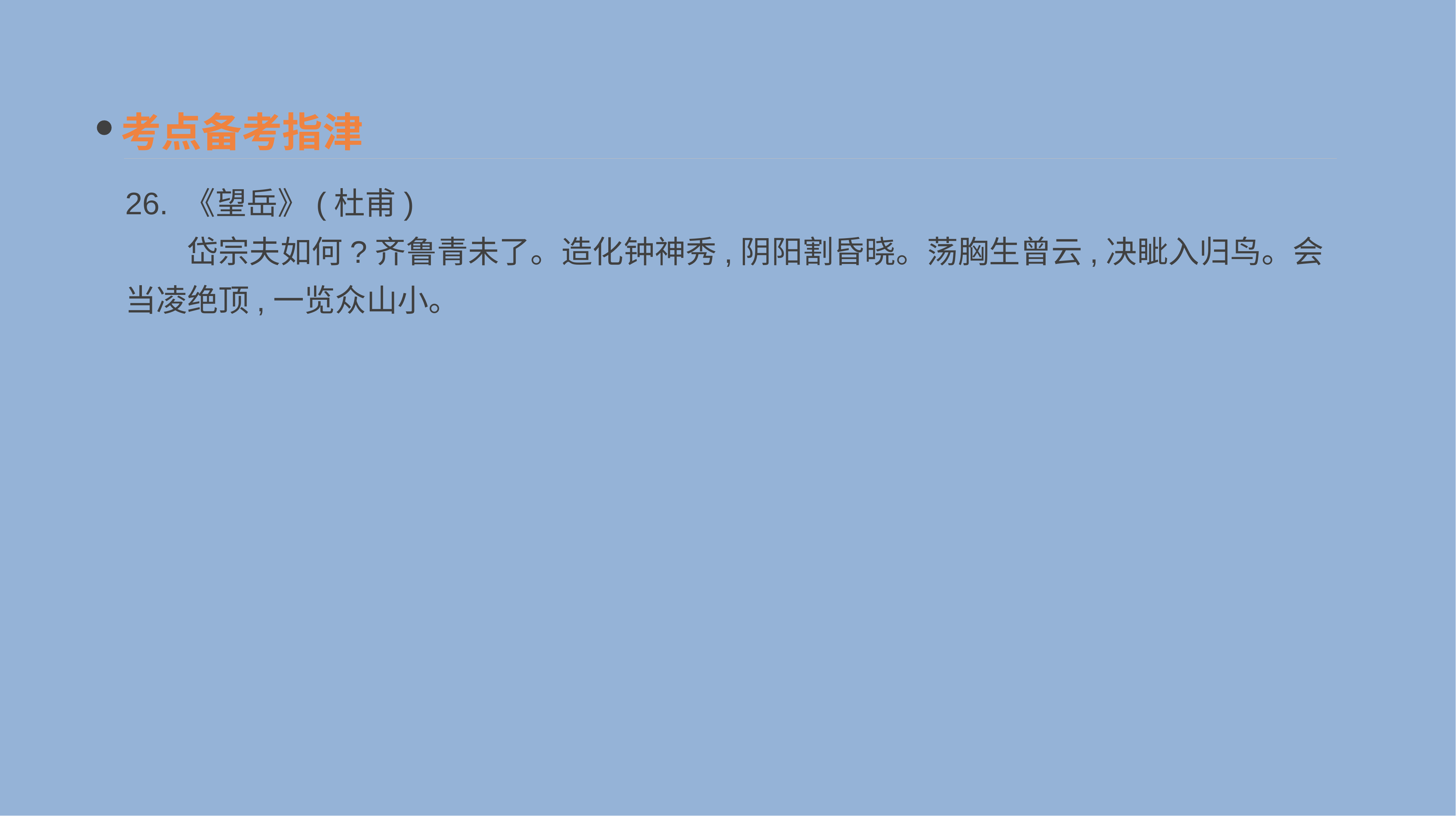

考点备考指津

26. 《望岳》(杜甫)
　　岱宗夫如何?齐鲁青未了。造化钟神秀,阴阳割昏晓。荡胸生曾云,决眦入归鸟。会当凌绝顶,一览众山小。